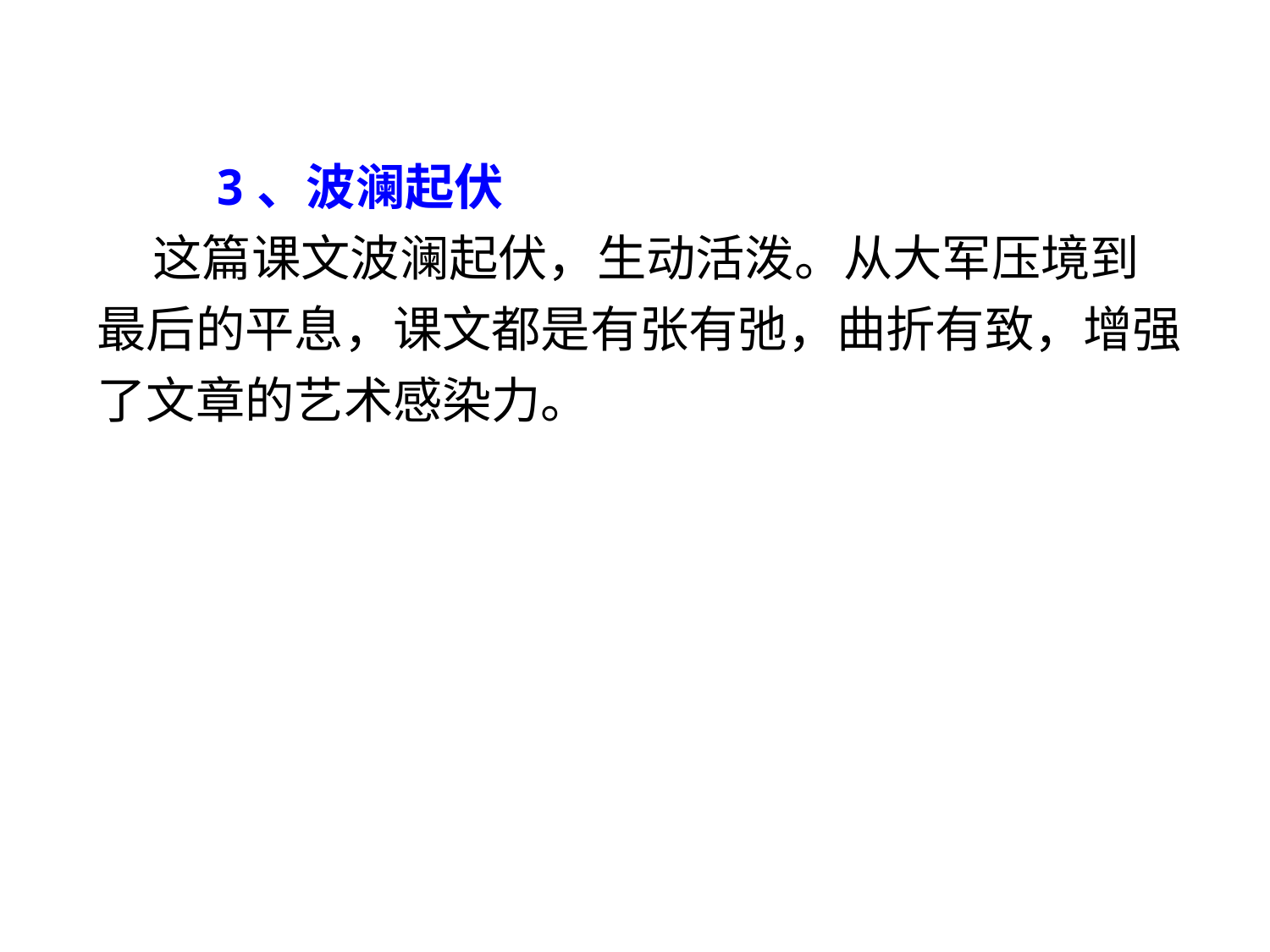

3、波澜起伏
    这篇课文波澜起伏，生动活泼。从大军压境到最后的平息，课文都是有张有弛，曲折有致，增强了文章的艺术感染力。